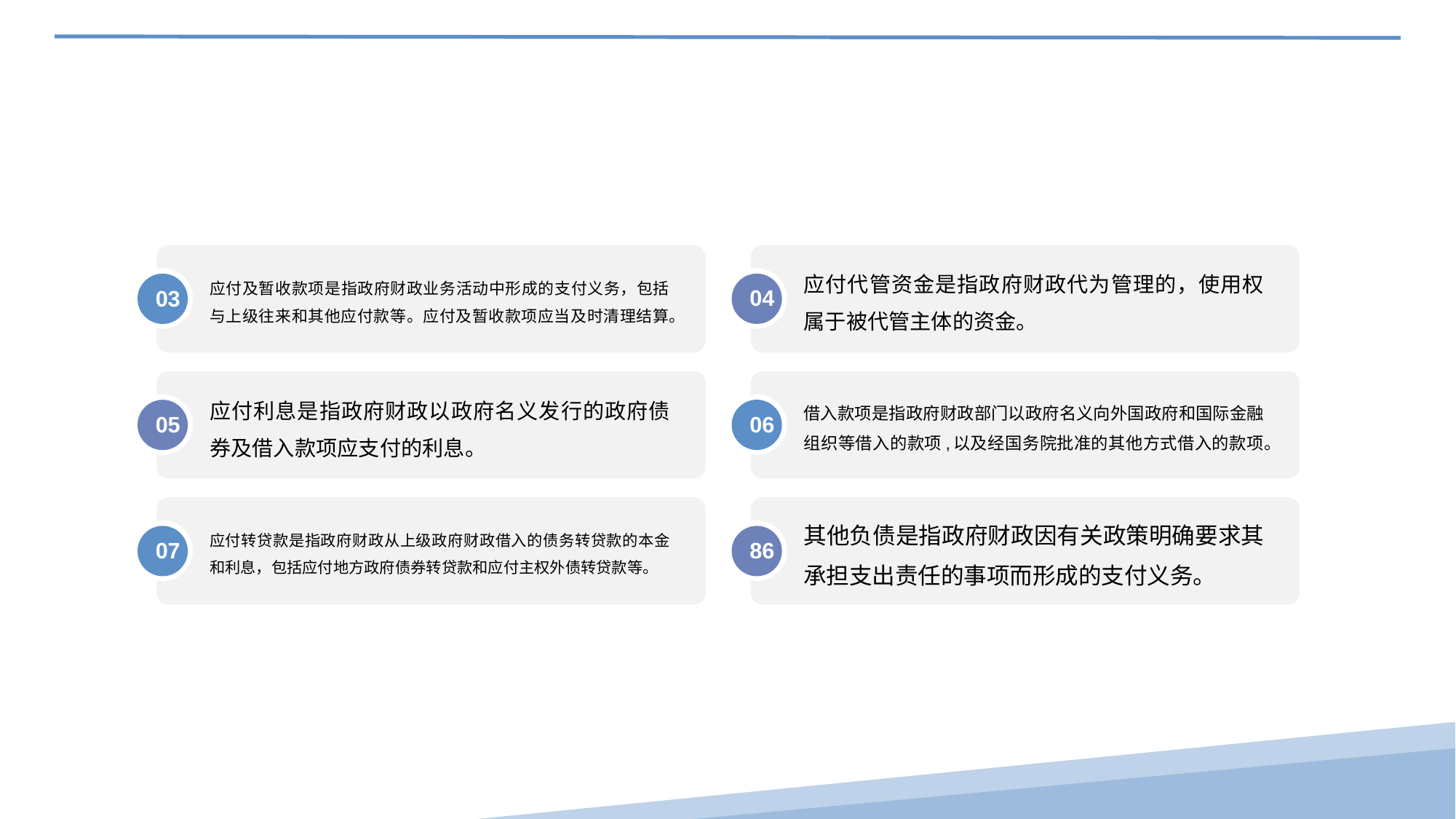

应付代管资金是指政府财政代为管理的，使用权属于被代管主体的资金。
应付及暂收款项是指政府财政业务活动中形成的支付义务，包括与上级往来和其他应付款等。应付及暂收款项应当及时清理结算。
04
03

借入款项是指政府财政部门以政府名义向外国政府和国际金融组织等借入的款项,以及经国务院批准的其他方式借入的款项。
应付利息是指政府财政以政府名义发行的政府债券及借入款项应支付的利息。
06
05

应付转贷款是指政府财政从上级政府财政借入的债务转贷款的本金和利息，包括应付地方政府债券转贷款和应付主权外债转贷款等。
其他负债是指政府财政因有关政策明确要求其承担支出责任的事项而形成的支付义务。
07
86